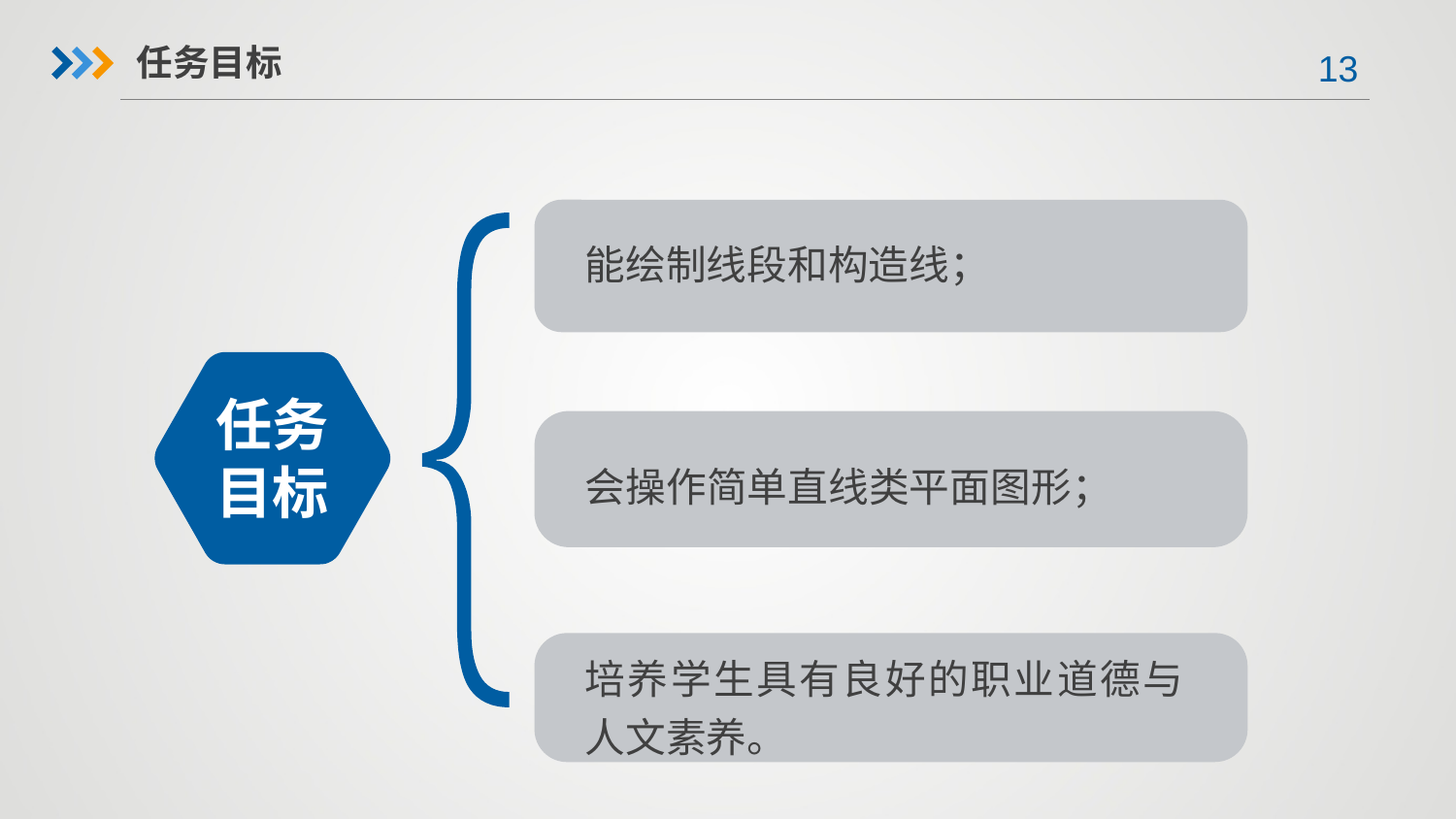

任务目标

能绘制线段和构造线；

任务目标

会操作简单直线类平面图形；

培养学生具有良好的职业道德与人文素养。